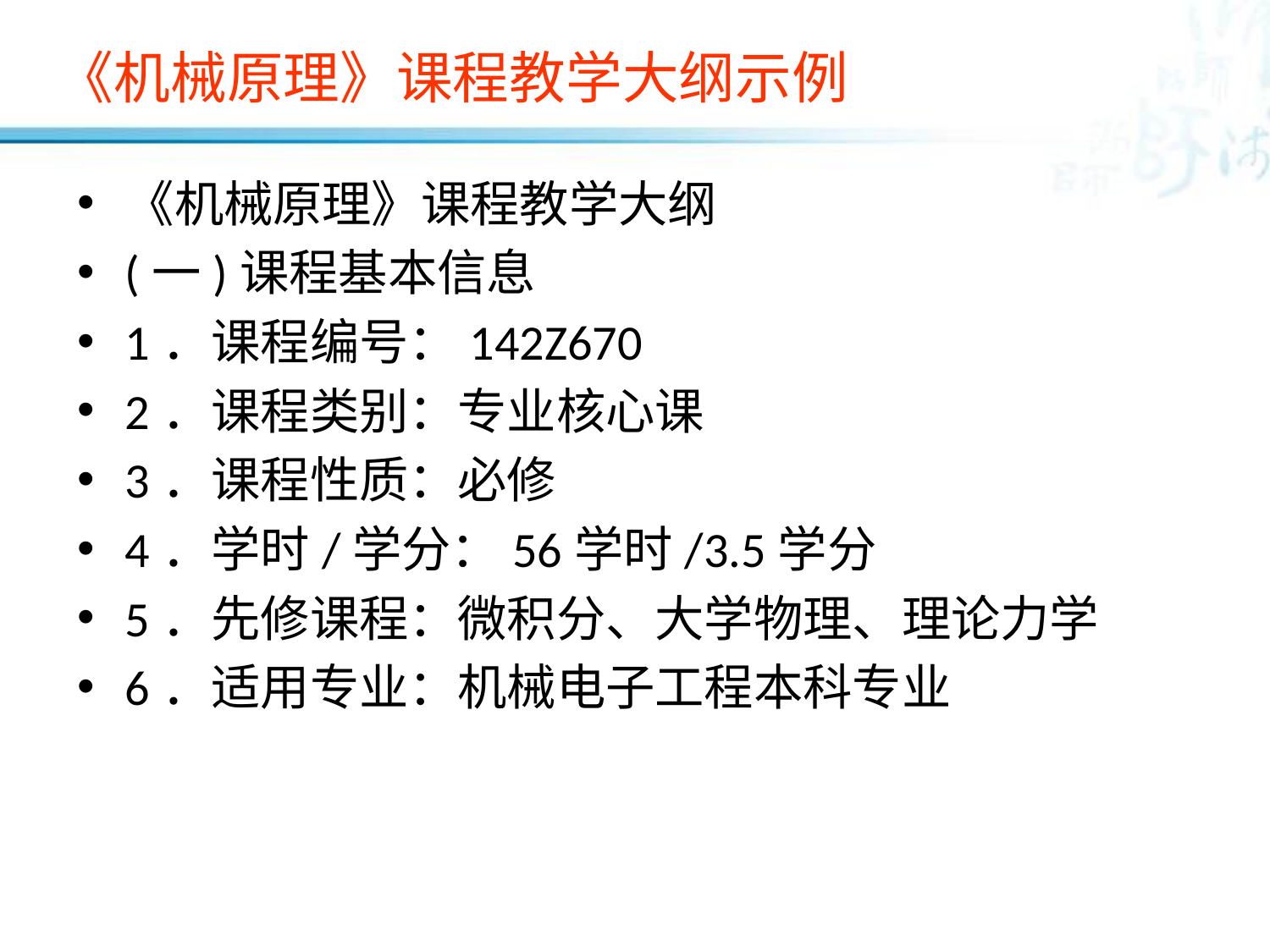

《机械原理》课程教学大纲示例
《机械原理》课程教学大纲
(一)课程基本信息
1．课程编号：142Z670
2．课程类别：专业核心课
3．课程性质：必修
4．学时/学分：56学时/3.5学分
5．先修课程：微积分、大学物理、理论力学
6．适用专业：机械电子工程本科专业